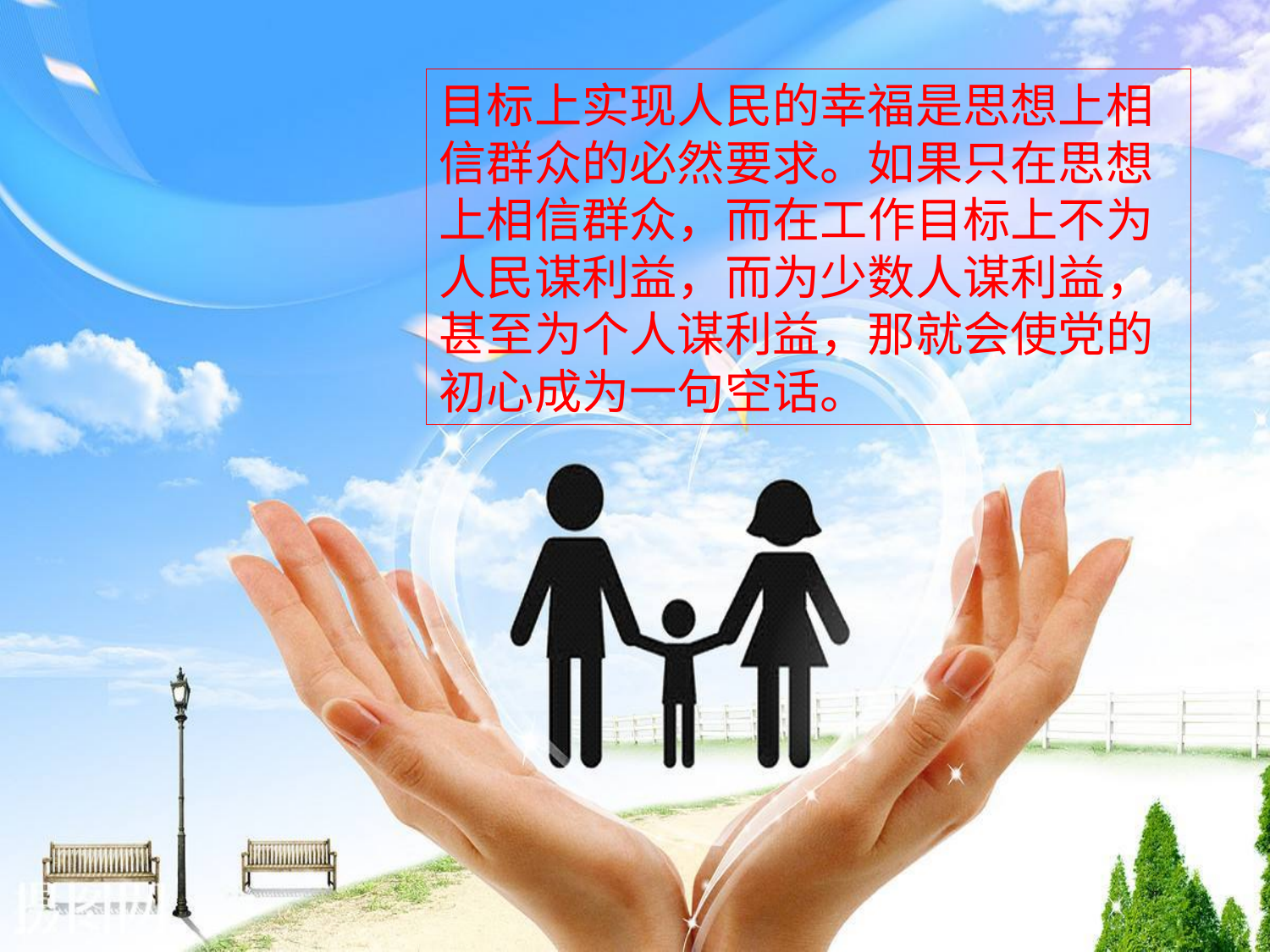

目标上实现人民的幸福是思想上相信群众的必然要求。如果只在思想上相信群众，而在工作目标上不为人民谋利益，而为少数人谋利益，甚至为个人谋利益，那就会使党的初心成为一句空话。